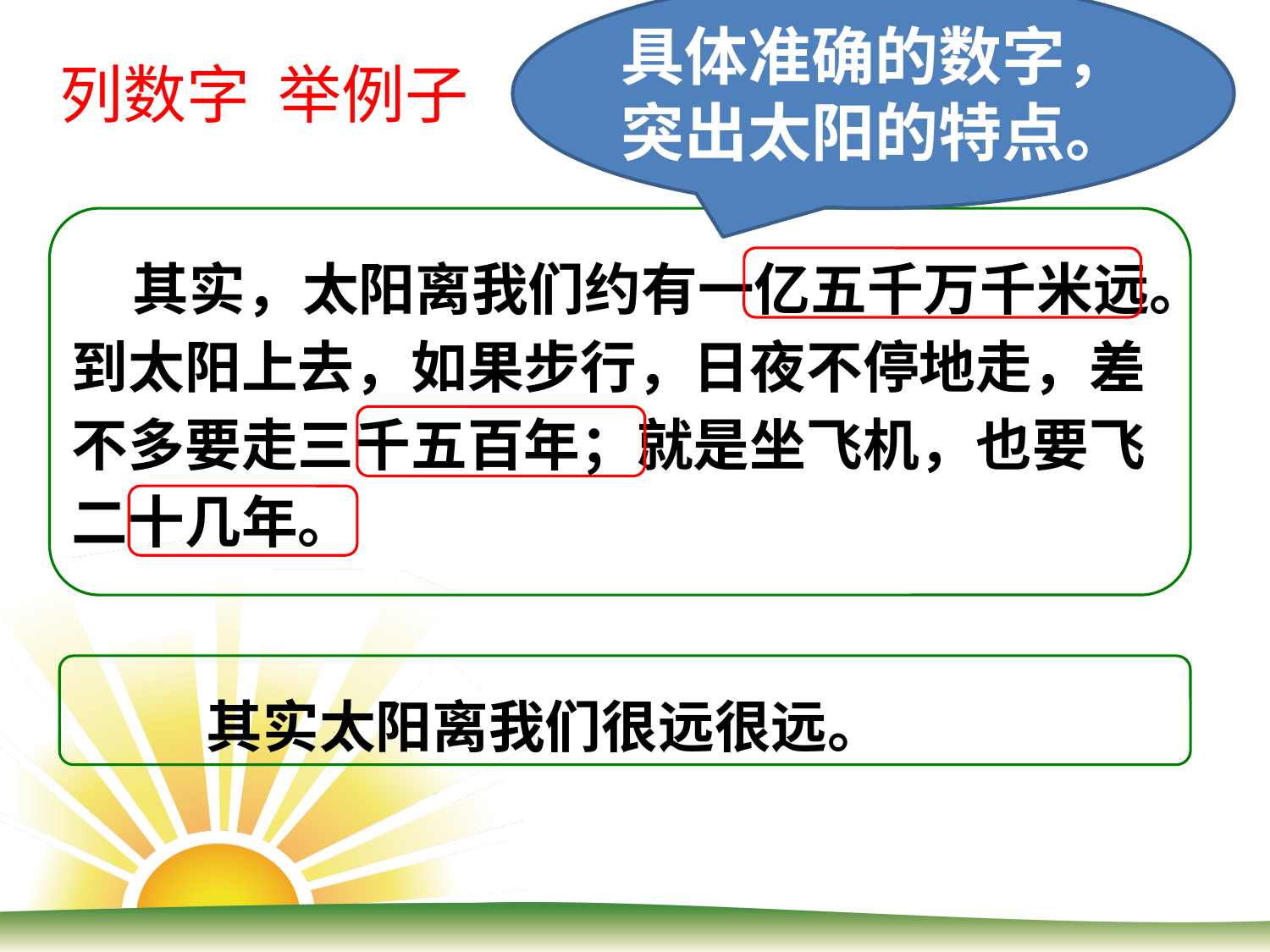

具体准确的数字，
突出太阳的特点。
列数字  举例子

    其实，太阳离我们约有一亿五千万千米远。到太阳上去，如果步行，日夜不停地走，差不多要走三千五百年；就是坐飞机，也要飞二十几年。

其实太阳离我们很远很远。